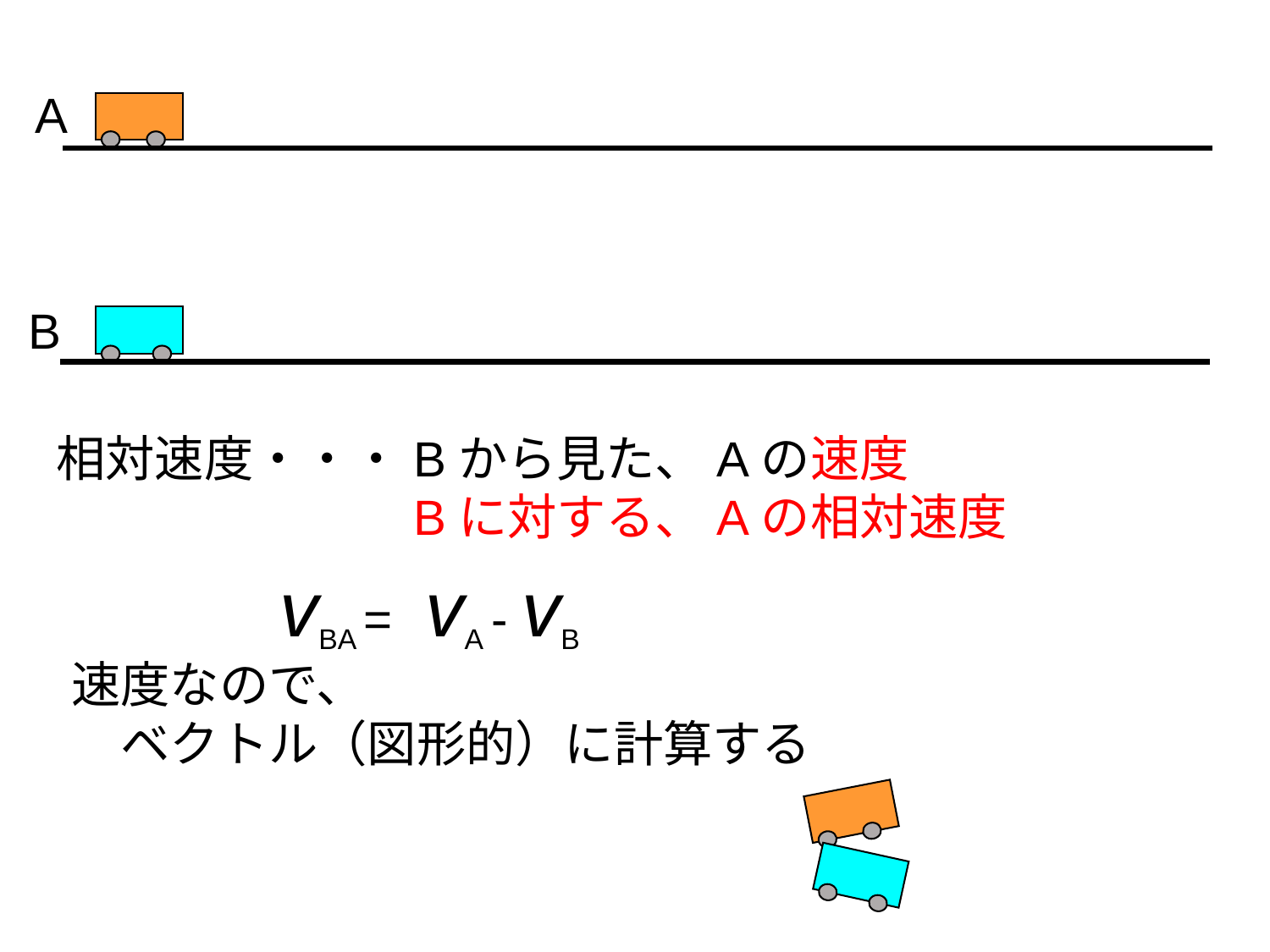

A

B

相対速度・・・Bから見た、Aの速度
　　　　　　　Bに対する、Aの相対速度
vBA =
vA - vB
速度なので、
　ベクトル（図形的）に計算する